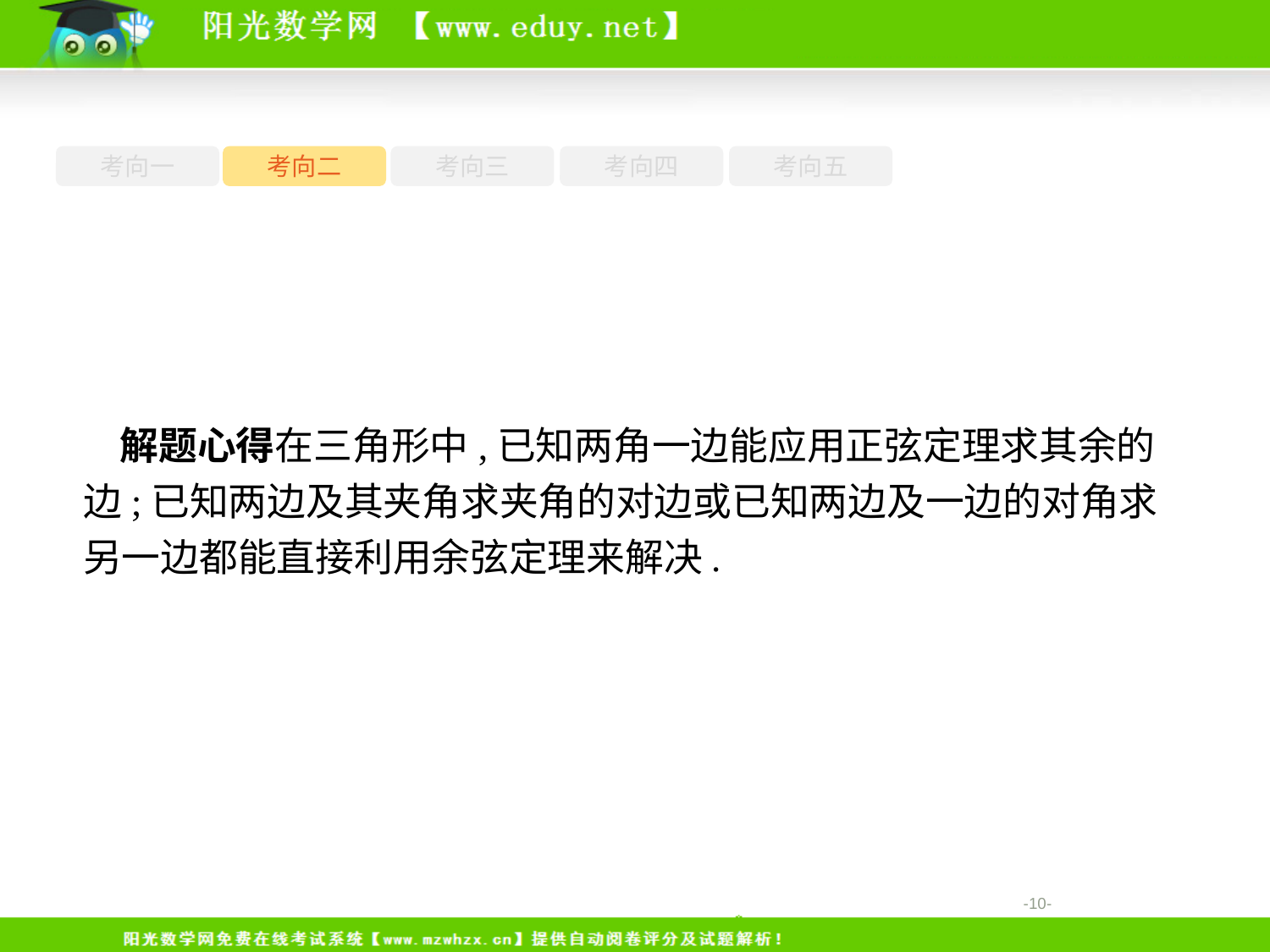

考向一
考向二
考向三
考向四
考向五
解题心得在三角形中,已知两角一边能应用正弦定理求其余的边;已知两边及其夹角求夹角的对边或已知两边及一边的对角求另一边都能直接利用余弦定理来解决.
-10-